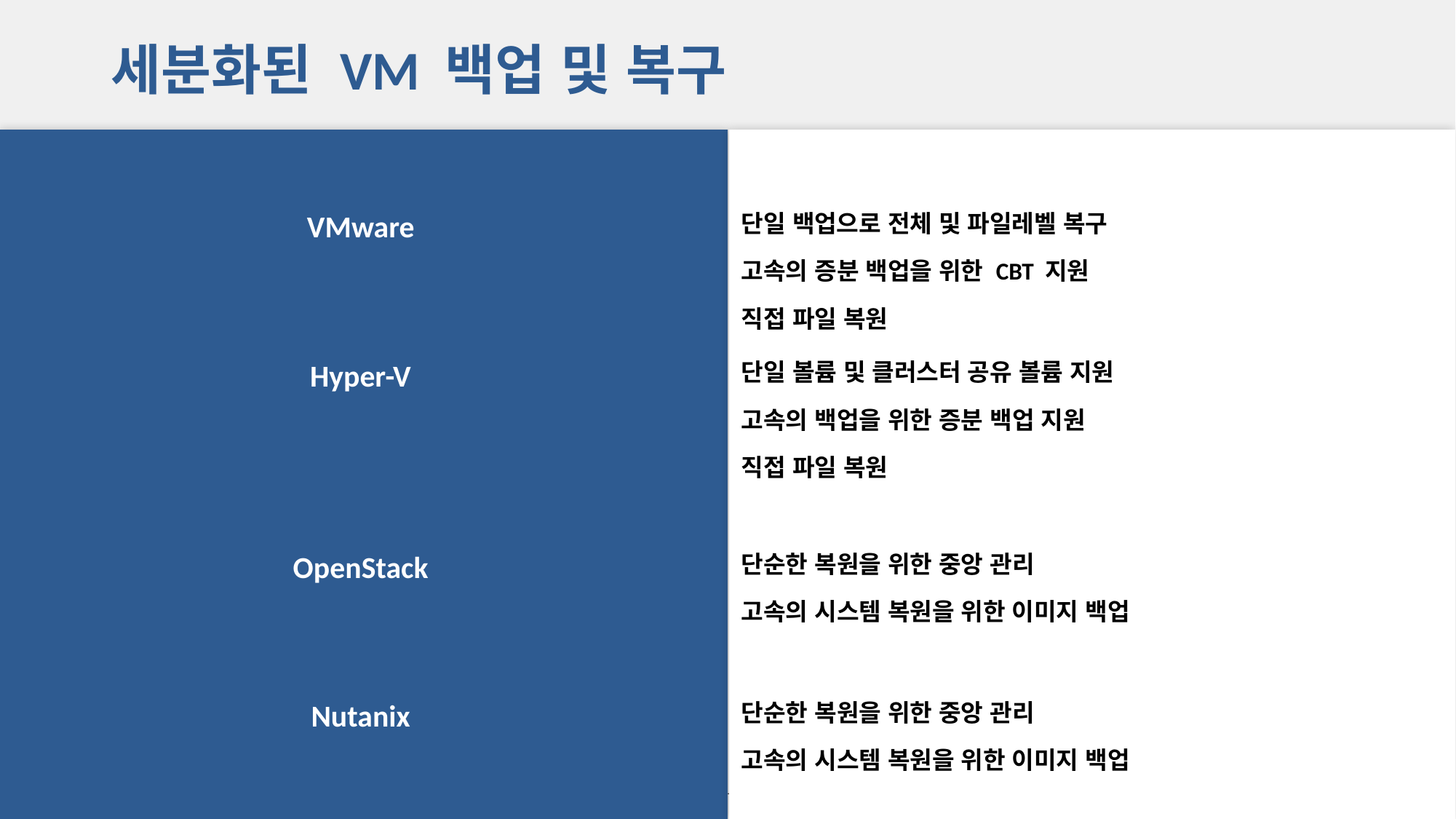

# 세분화된 VM 백업 및 복구
단일 백업으로 전체 및 파일레벨 복구
고속의 증분 백업을 위한 CBT 지원
직접 파일 복원

VMware

Hyper-V

단일 볼륨 및 클러스터 공유 볼륨 지원
고속의 백업을 위한 증분 백업 지원
직접 파일 복원

OpenStack

단순한 복원을 위한 중앙 관리
고속의 시스템 복원을 위한 이미지 백업

Nutanix

단순한 복원을 위한 중앙 관리
고속의 시스템 복원을 위한 이미지 백업